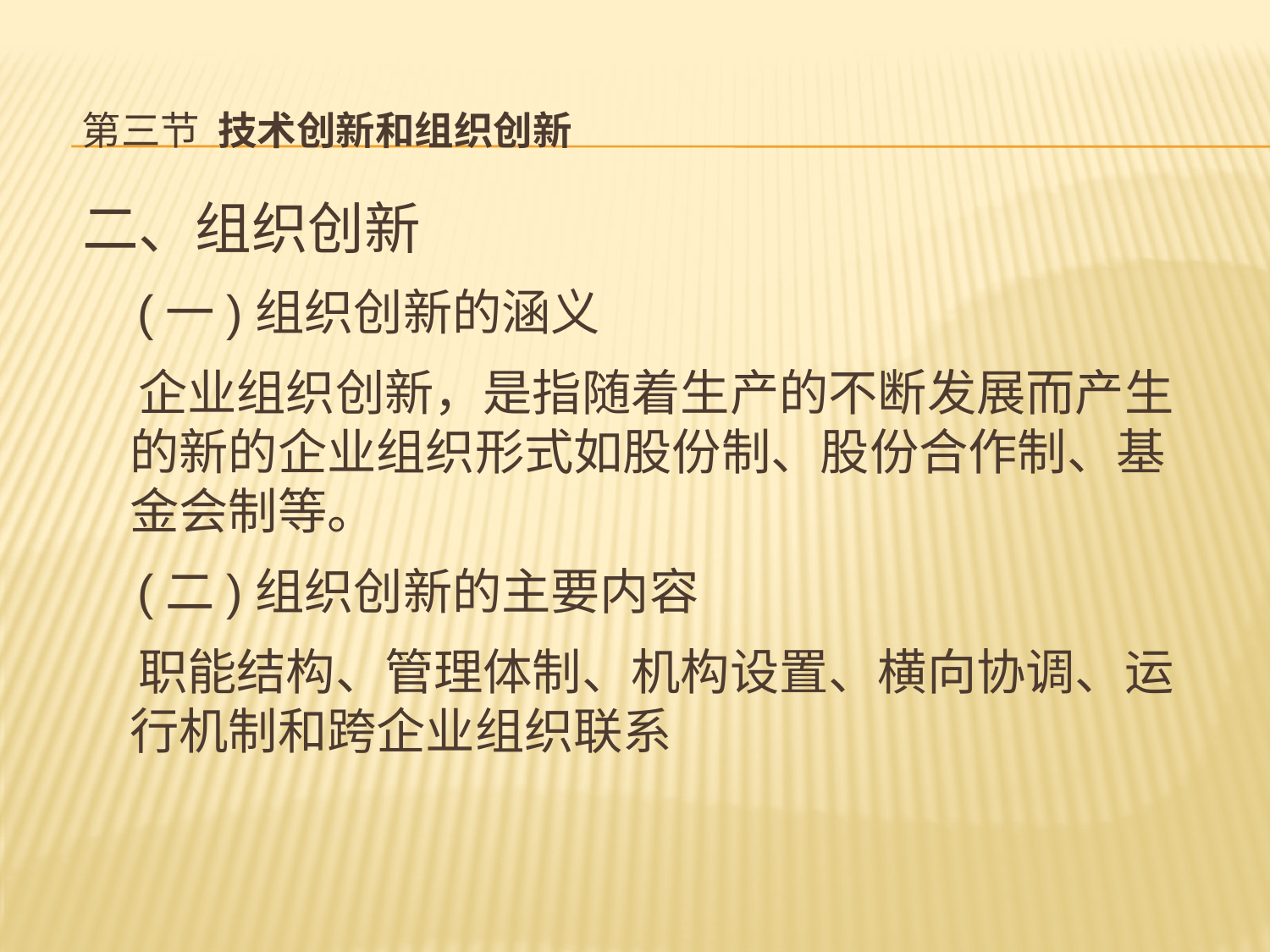

# 第三节  技术创新和组织创新
二、组织创新
    (一)组织创新的涵义
    企业组织创新，是指随着生产的不断发展而产生的新的企业组织形式如股份制、股份合作制、基金会制等。
    (二)组织创新的主要内容
    职能结构、管理体制、机构设置、横向协调、运行机制和跨企业组织联系